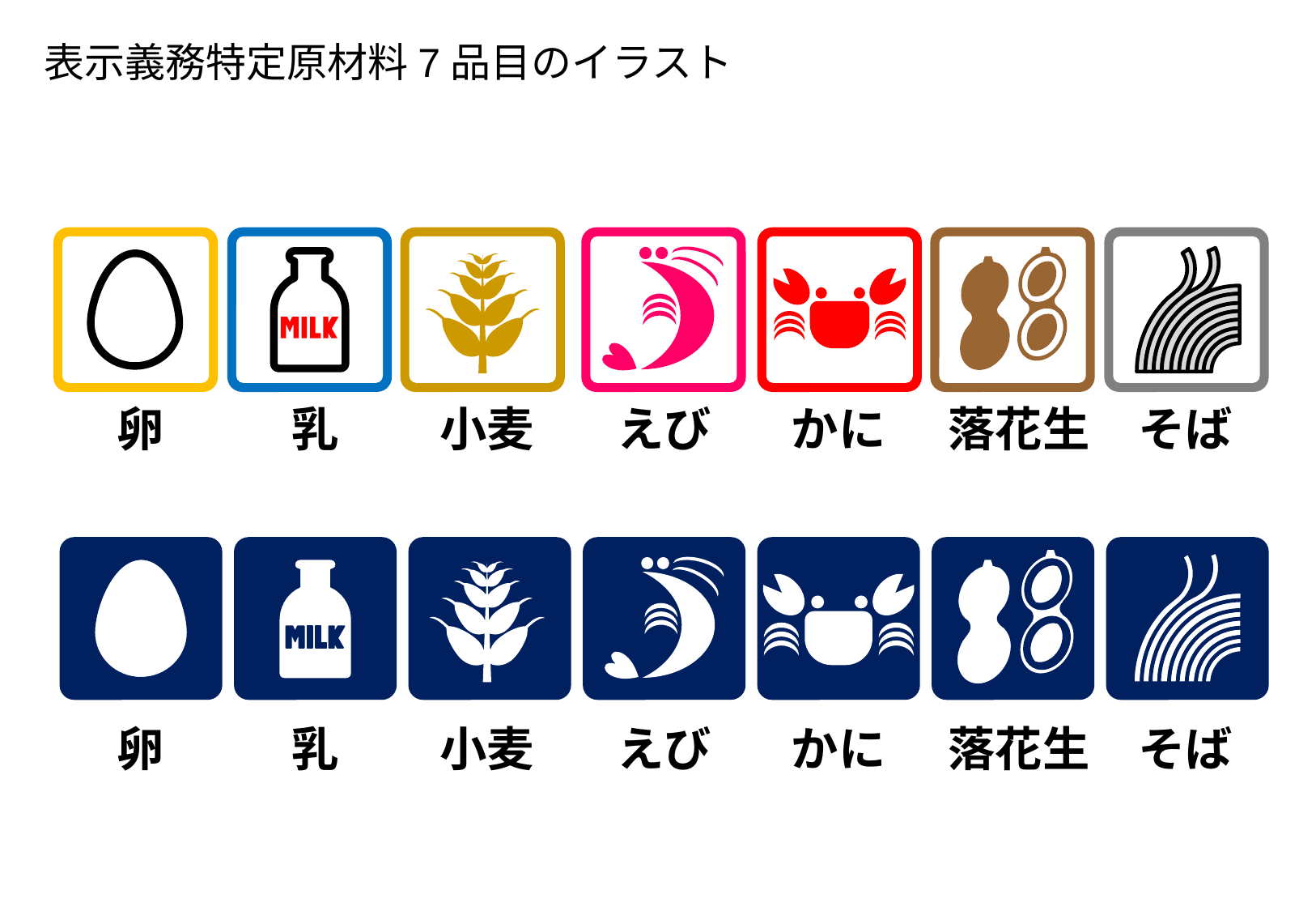

表示義務特定原材料7品目のイラスト

卵
乳
小麦
えび
かに
落花生
そば

卵
乳
小麦
えび
かに
落花生
そば